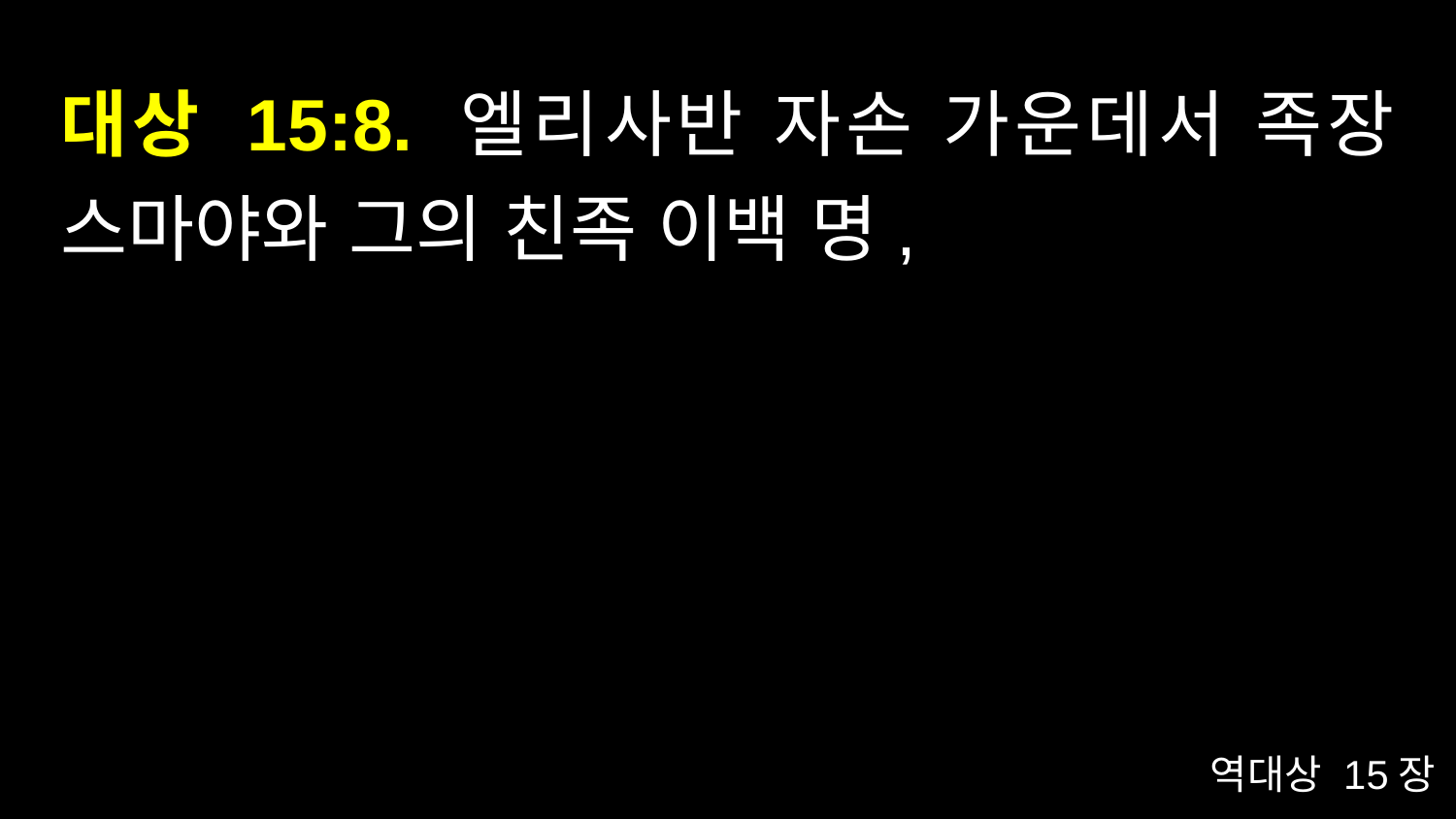

# 대상 15:8. 엘리사반 자손 가운데서 족장 스마야와 그의 친족 이백 명,
역대상 15장